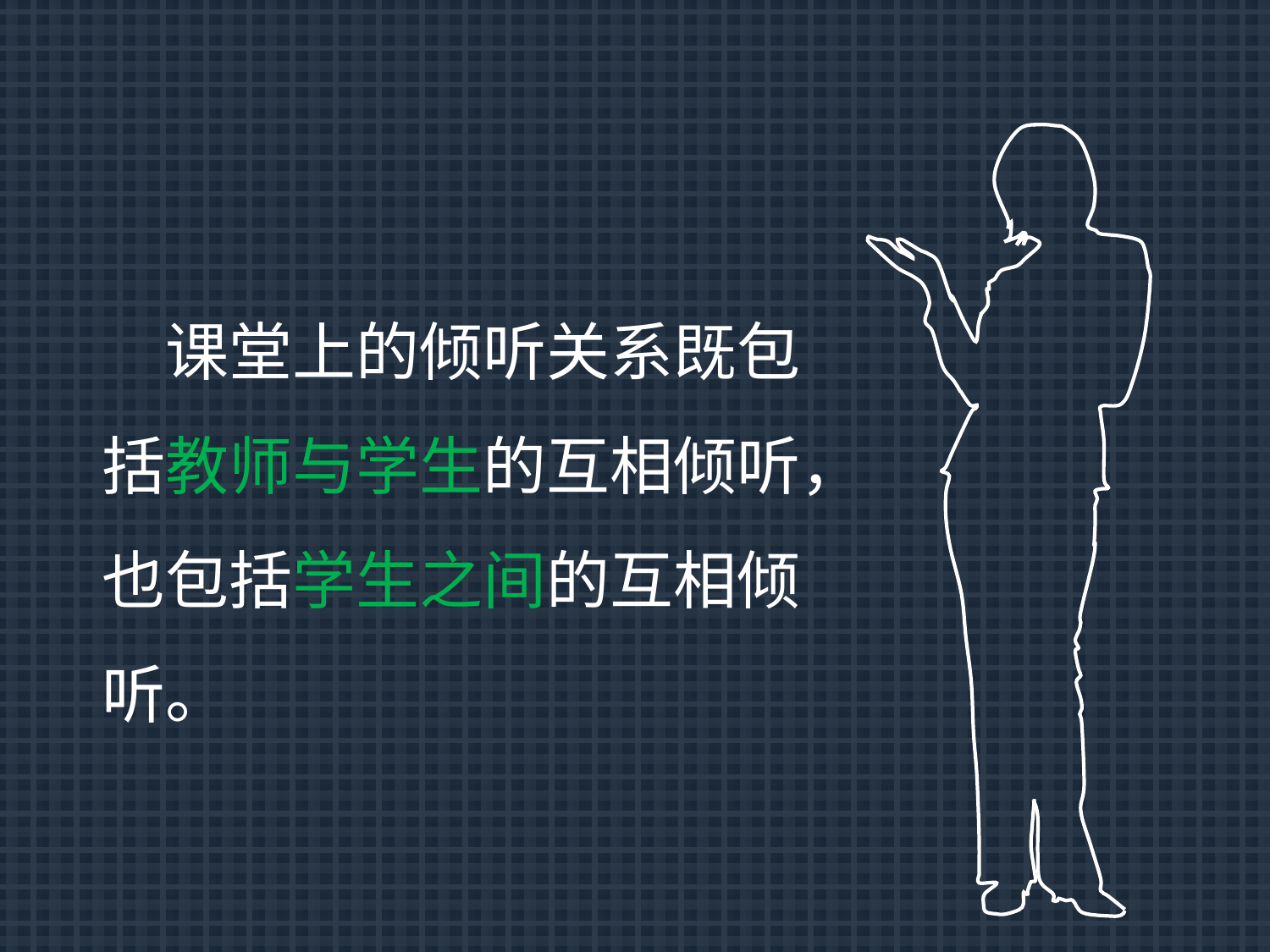

课堂上的倾听关系既包括教师与学生的互相倾听，也包括学生之间的互相倾听。